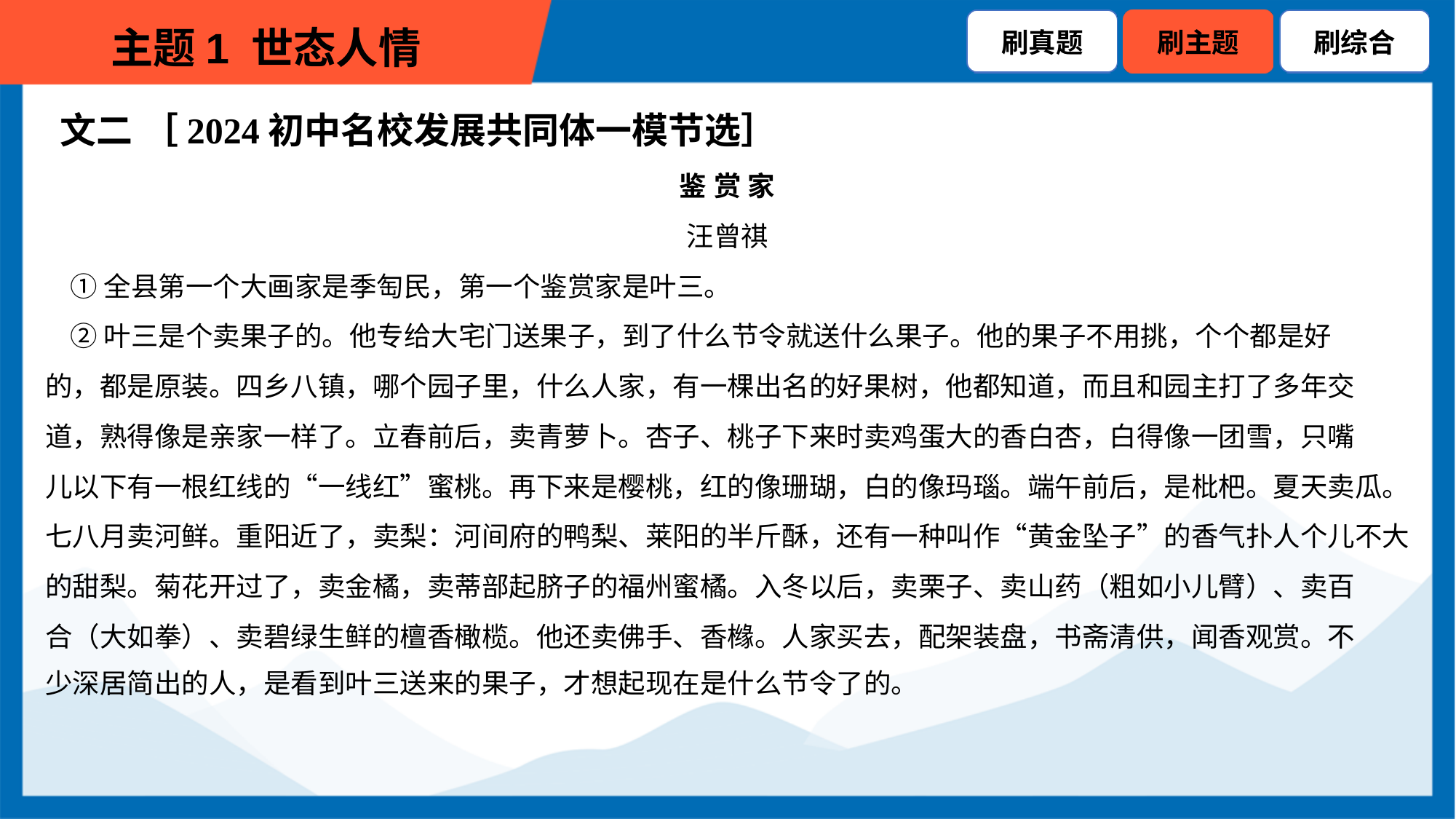

文二 ［2024初中名校发展共同体一模节选］
鉴 赏 家
汪曾祺
    ①全县第一个大画家是季匋民，第一个鉴赏家是叶三。
    ②叶三是个卖果子的。他专给大宅门送果子，到了什么节令就送什么果子。他的果子不用挑，个个都是好
的，都是原装。四乡八镇，哪个园子里，什么人家，有一棵出名的好果树，他都知道，而且和园主打了多年交
道，熟得像是亲家一样了。立春前后，卖青萝卜。杏子、桃子下来时卖鸡蛋大的香白杏，白得像一团雪，只嘴
儿以下有一根红线的“一线红”蜜桃。再下来是樱桃，红的像珊瑚，白的像玛瑙。端午前后，是枇杷。夏天卖瓜。
七八月卖河鲜。重阳近了，卖梨：河间府的鸭梨、莱阳的半斤酥，还有一种叫作“黄金坠子”的香气扑人个儿不大
的甜梨。菊花开过了，卖金橘，卖蒂部起脐子的福州蜜橘。入冬以后，卖栗子、卖山药（粗如小儿臂）、卖百
合（大如拳）、卖碧绿生鲜的檀香橄榄。他还卖佛手、香橼。人家买去，配架装盘，书斋清供，闻香观赏。不
少深居简出的人，是看到叶三送来的果子，才想起现在是什么节令了的。